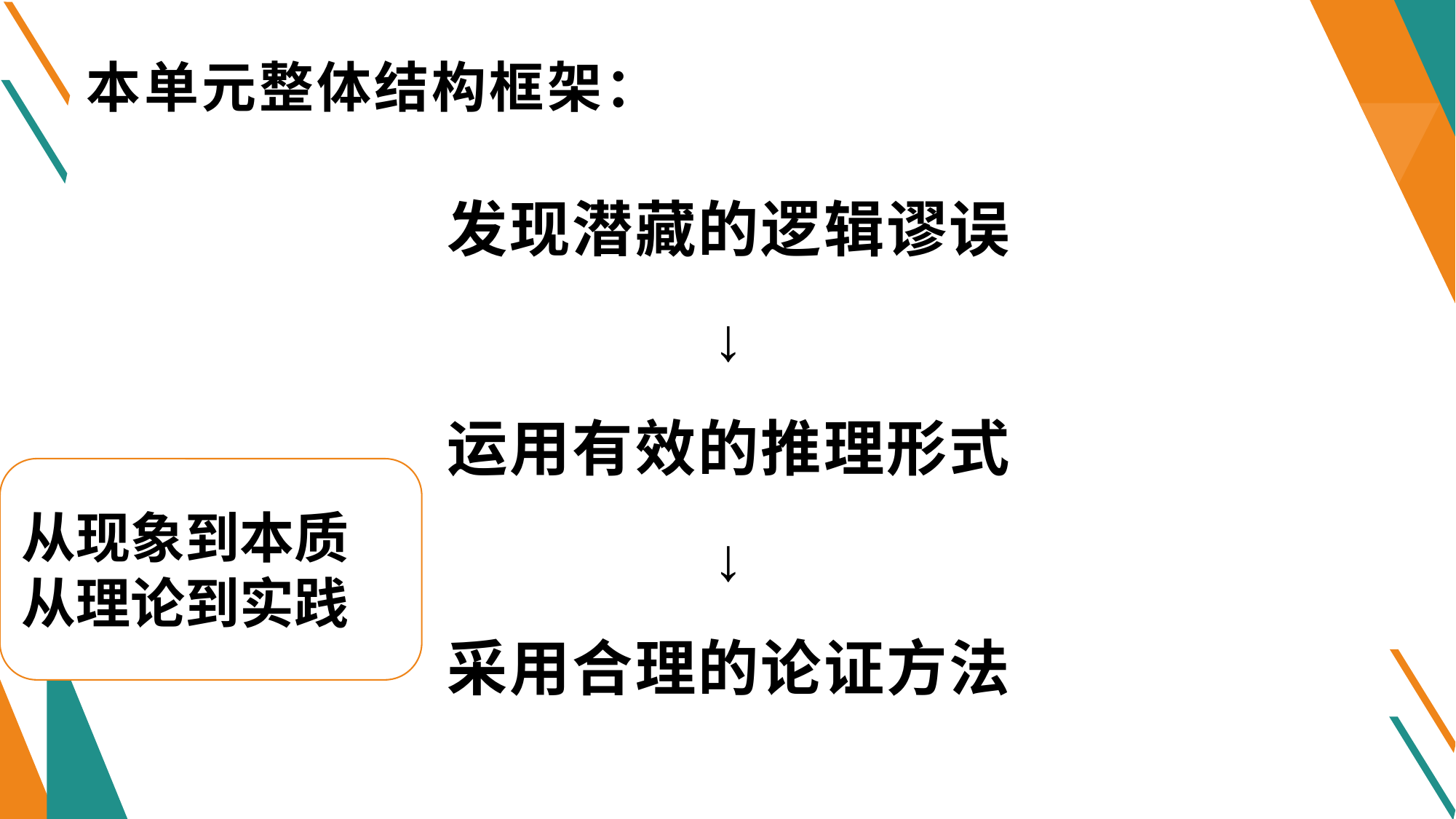

# 本单元整体结构框架：
发现潜藏的逻辑谬误
↓
运用有效的推理形式
↓
采用合理的论证方法
从现象到本质
从理论到实践